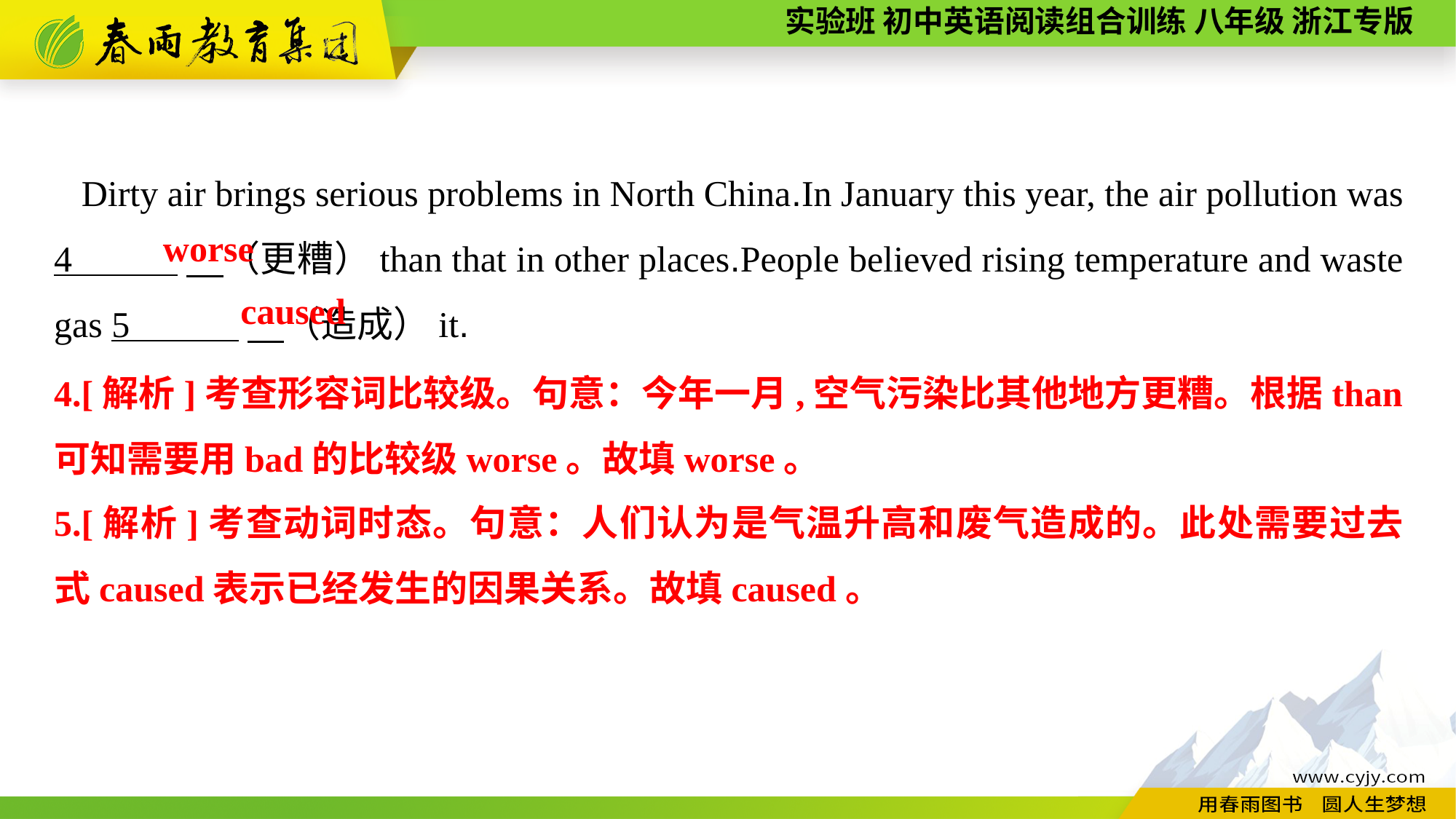

Dirty air brings serious problems in North China.In January this year, the air pollution was 4           　（更糟）than that in other places.People believed rising temperature and waste gas 5            　（造成）it.
worse
caused
4.[解析]考查形容词比较级。句意：今年一月,空气污染比其他地方更糟。根据than可知需要用bad的比较级worse。故填worse。
5.[解析]考查动词时态。句意：人们认为是气温升高和废气造成的。此处需要过去式caused表示已经发生的因果关系。故填caused。